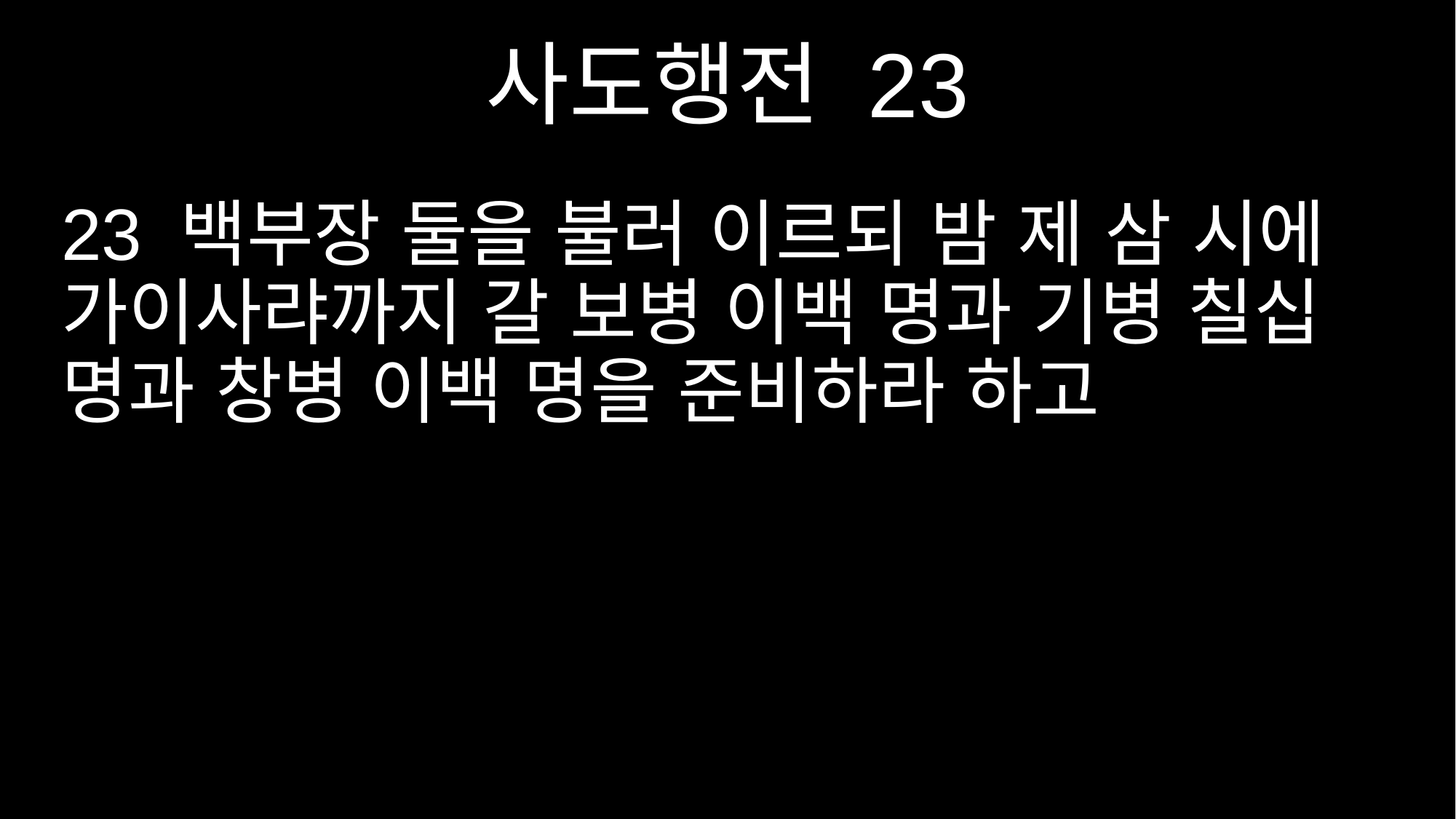

사도행전 23
23 백부장 둘을 불러 이르되 밤 제 삼 시에 가이사랴까지 갈 보병 이백 명과 기병 칠십 명과 창병 이백 명을 준비하라 하고